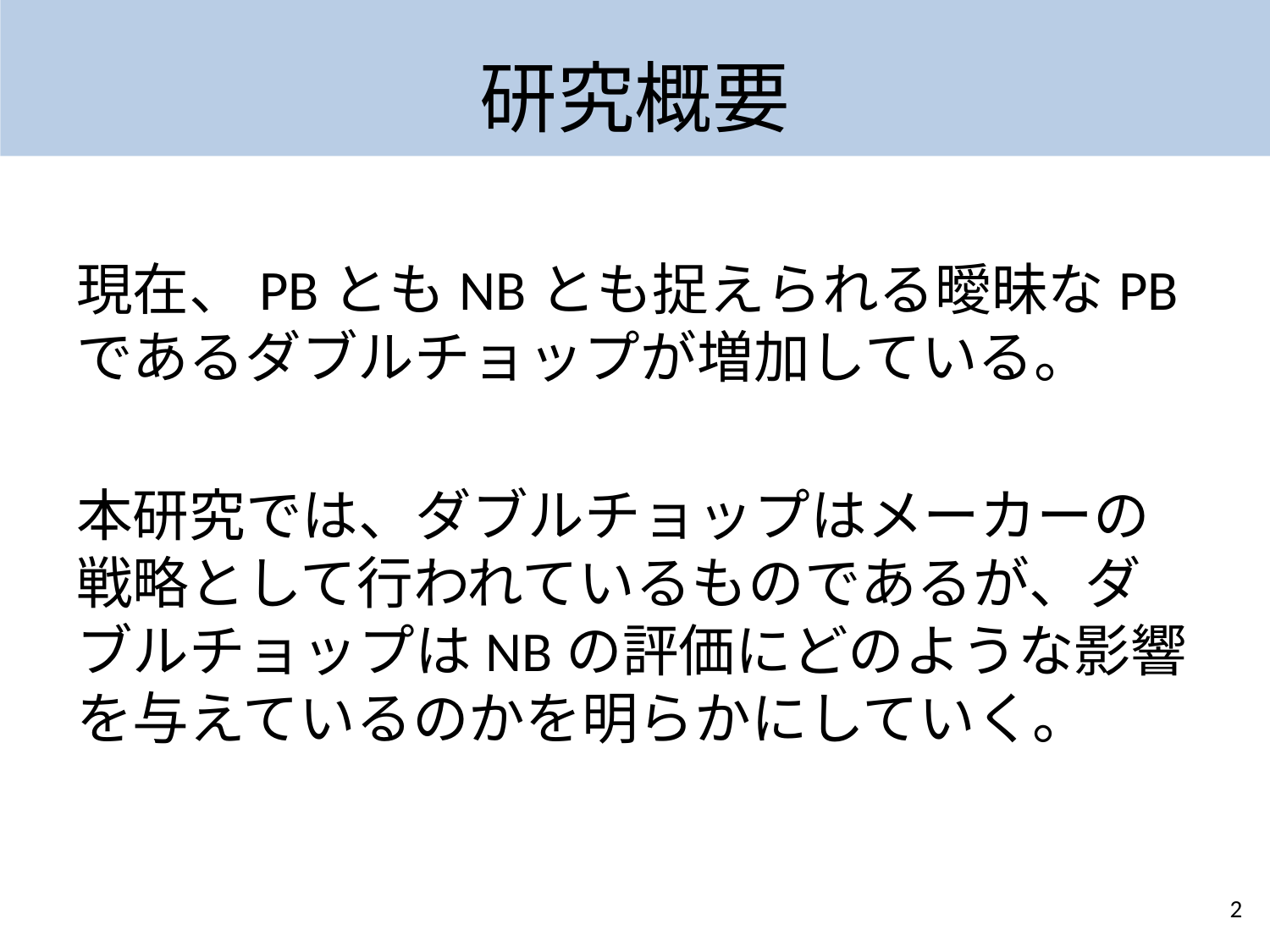

# 研究概要
現在、PBともNBとも捉えられる曖昧なPBであるダブルチョップが増加している。

本研究では、ダブルチョップはメーカーの戦略として行われているものであるが、ダブルチョップはNBの評価にどのような影響を与えているのかを明らかにしていく。
2